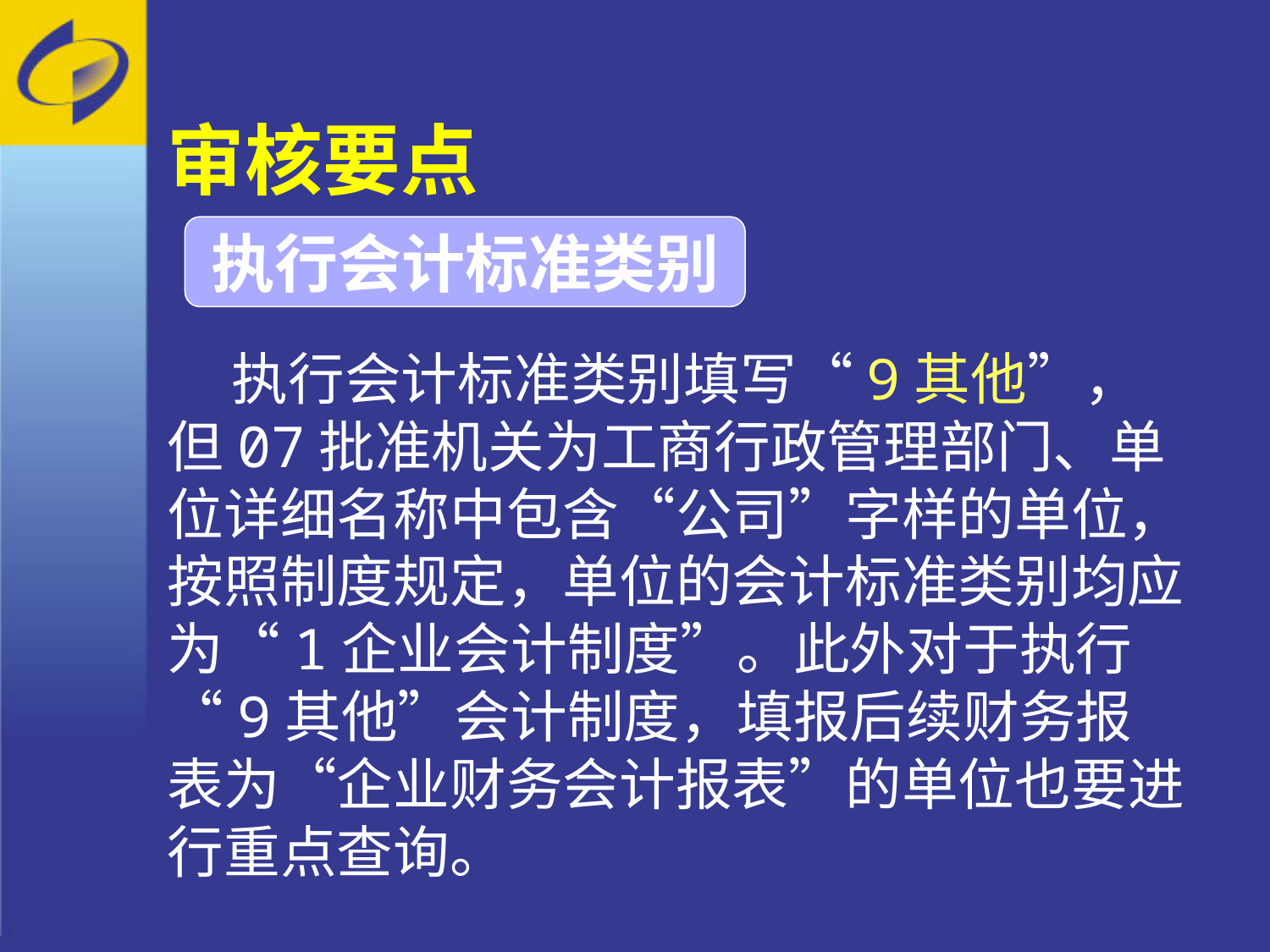

审核要点
执行会计标准类别
    执行会计标准类别填写“9其他”，但07批准机关为工商行政管理部门、单位详细名称中包含“公司”字样的单位，按照制度规定，单位的会计标准类别均应为“1企业会计制度”。此外对于执行“9其他”会计制度，填报后续财务报表为“企业财务会计报表”的单位也要进行重点查询。